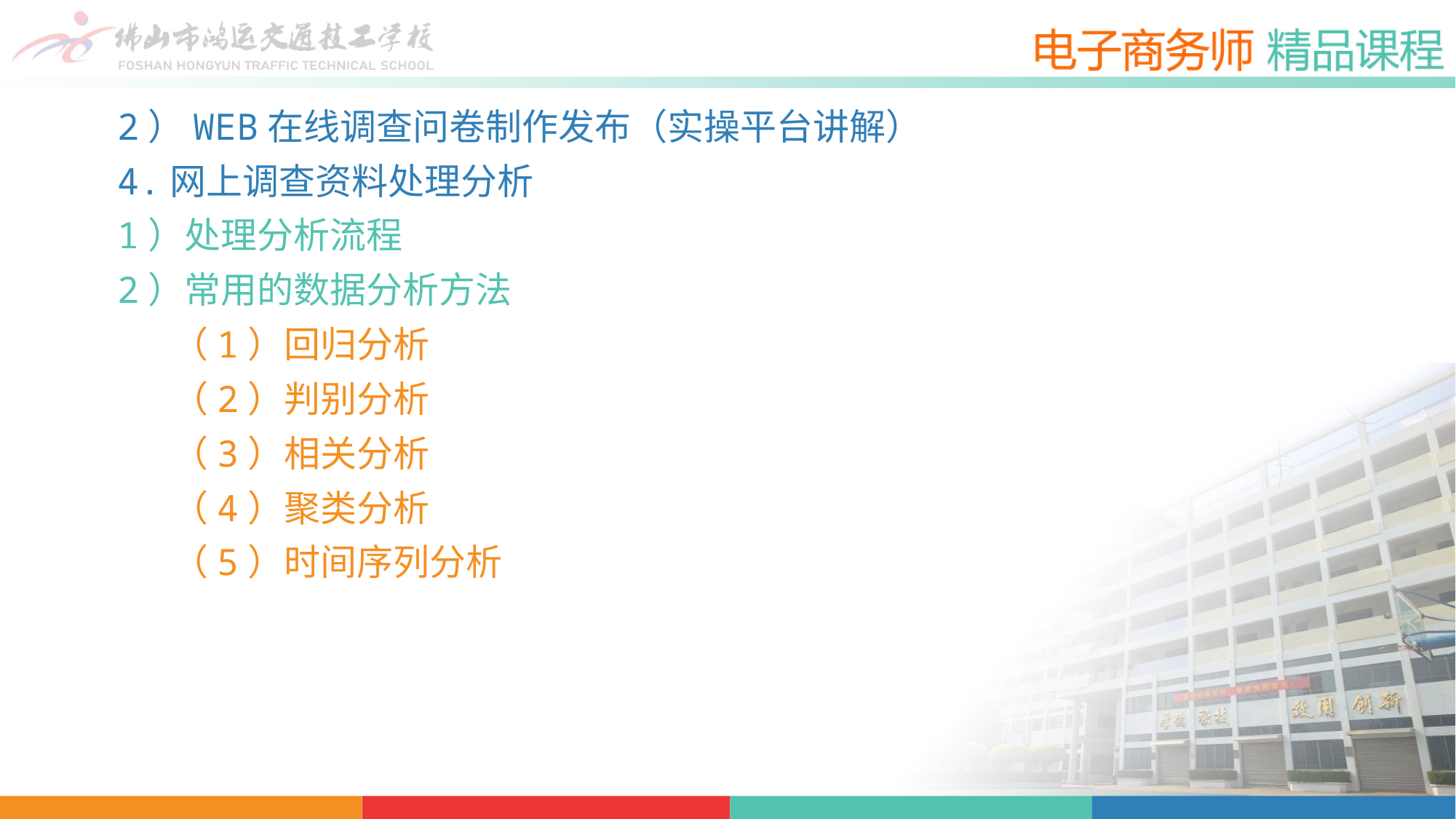

2）WEB在线调查问卷制作发布（实操平台讲解）
4.网上调查资料处理分析
1）处理分析流程
2）常用的数据分析方法
（1）回归分析
（2）判别分析
（3）相关分析
（4）聚类分析
（5）时间序列分析